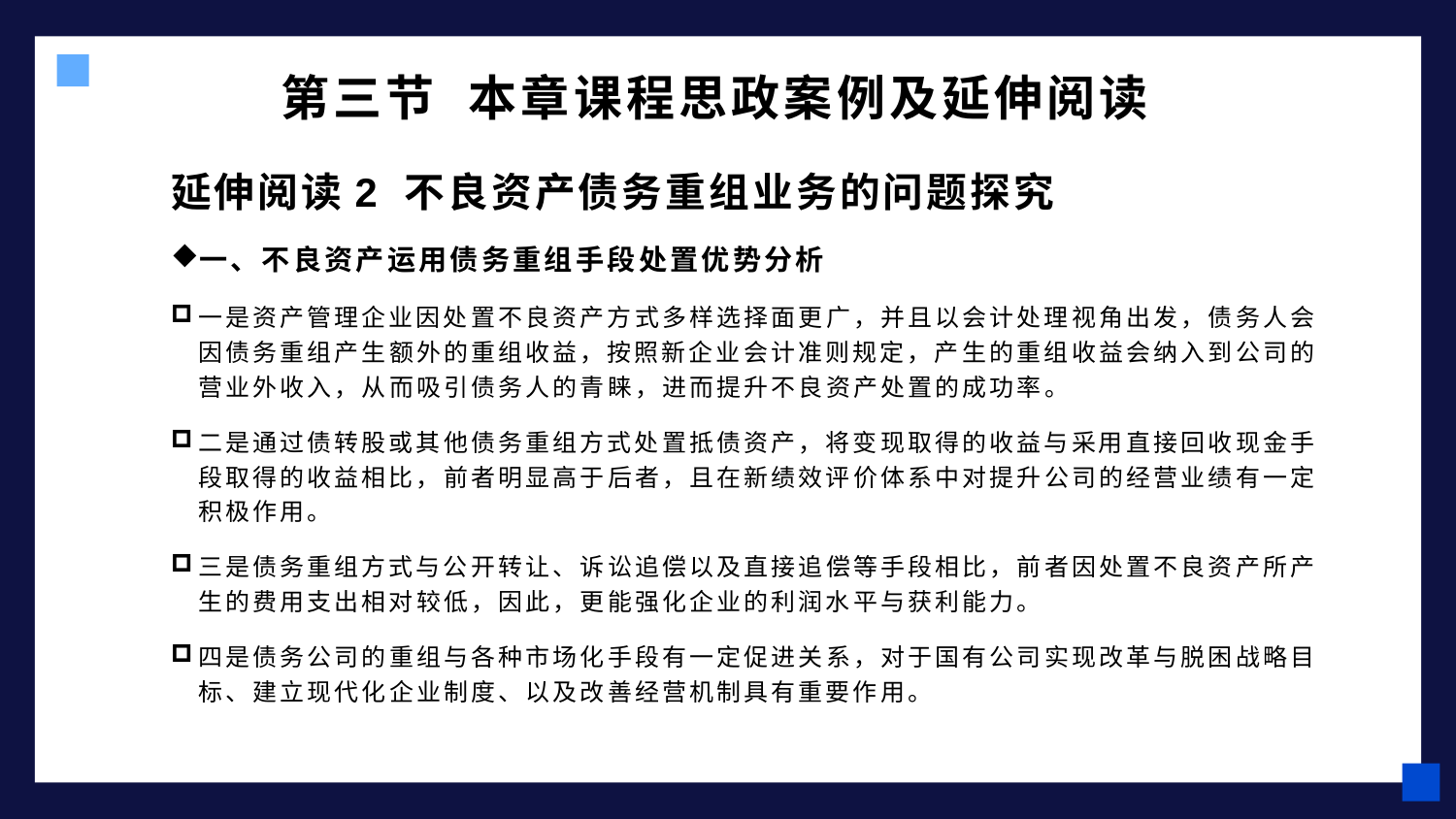

# 第三节  本章课程思政案例及延伸阅读
延伸阅读2 不良资产债务重组业务的问题探究
一、不良资产运用债务重组手段处置优势分析
一是资产管理企业因处置不良资产方式多样选择面更广，并且以会计处理视角出发，债务人会因债务重组产生额外的重组收益，按照新企业会计准则规定，产生的重组收益会纳入到公司的营业外收入，从而吸引债务人的青睐，进而提升不良资产处置的成功率。
二是通过债转股或其他债务重组方式处置抵债资产，将变现取得的收益与采用直接回收现金手段取得的收益相比，前者明显高于后者，且在新绩效评价体系中对提升公司的经营业绩有一定积极作用。
三是债务重组方式与公开转让、诉讼追偿以及直接追偿等手段相比，前者因处置不良资产所产生的费用支出相对较低，因此，更能强化企业的利润水平与获利能力。
四是债务公司的重组与各种市场化手段有一定促进关系，对于国有公司实现改革与脱困战略目标、建立现代化企业制度、以及改善经营机制具有重要作用。